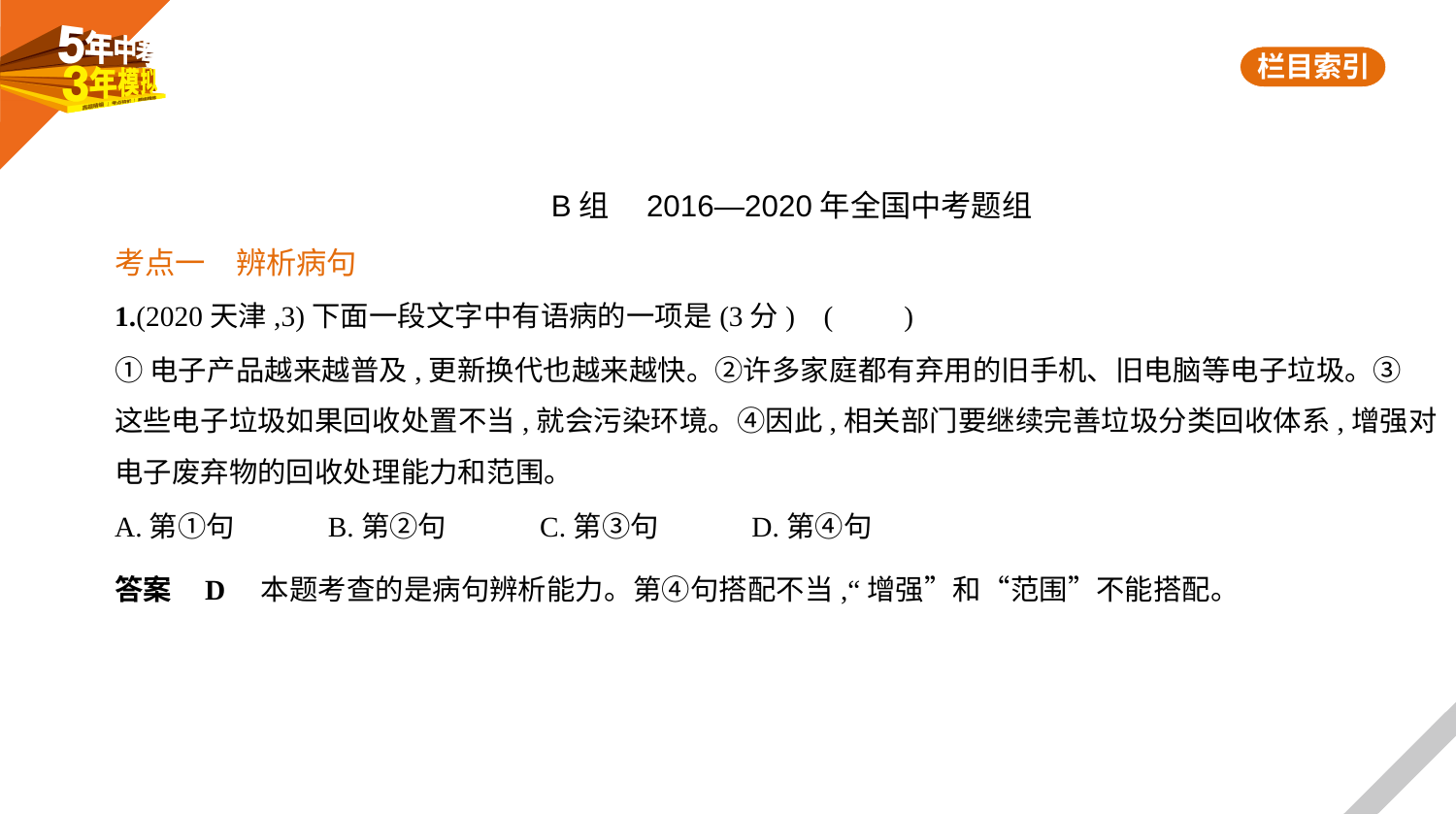

B组　2016—2020年全国中考题组
考点一　辨析病句
1.(2020天津,3)下面一段文字中有语病的一项是(3分) (　　)
①电子产品越来越普及,更新换代也越来越快。②许多家庭都有弃用的旧手机、旧电脑等电子垃圾。③
这些电子垃圾如果回收处置不当,就会污染环境。④因此,相关部门要继续完善垃圾分类回收体系,增强对
电子废弃物的回收处理能力和范围。
A.第①句　　　B.第②句　　　C.第③句　　　D.第④句
答案    D　本题考查的是病句辨析能力。第④句搭配不当,“增强”和“范围”不能搭配。